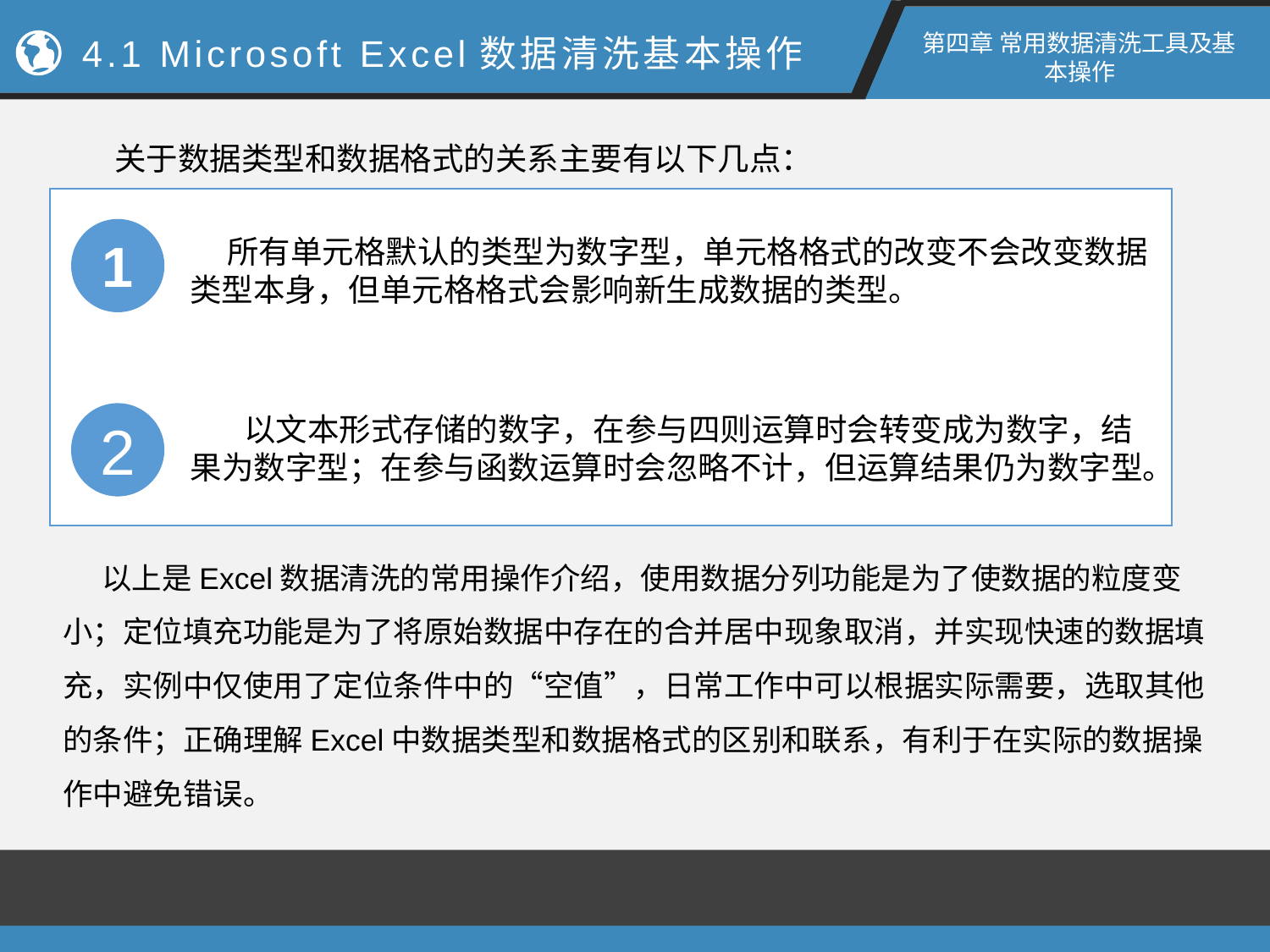

第四章 常用数据清洗工具及基本操作
4.1 Microsoft Excel数据清洗基本操作

关于数据类型和数据格式的关系主要有以下几点：

1
所有单元格默认的类型为数字型，单元格格式的改变不会改变数据类型本身，但单元格格式会影响新生成数据的类型。

 以文本形式存储的数字，在参与四则运算时会转变成为数字，结果为数字型；在参与函数运算时会忽略不计，但运算结果仍为数字型。
2
以上是Excel数据清洗的常用操作介绍，使用数据分列功能是为了使数据的粒度变小；定位填充功能是为了将原始数据中存在的合并居中现象取消，并实现快速的数据填充，实例中仅使用了定位条件中的“空值”，日常工作中可以根据实际需要，选取其他的条件；正确理解Excel中数据类型和数据格式的区别和联系，有利于在实际的数据操作中避免错误。